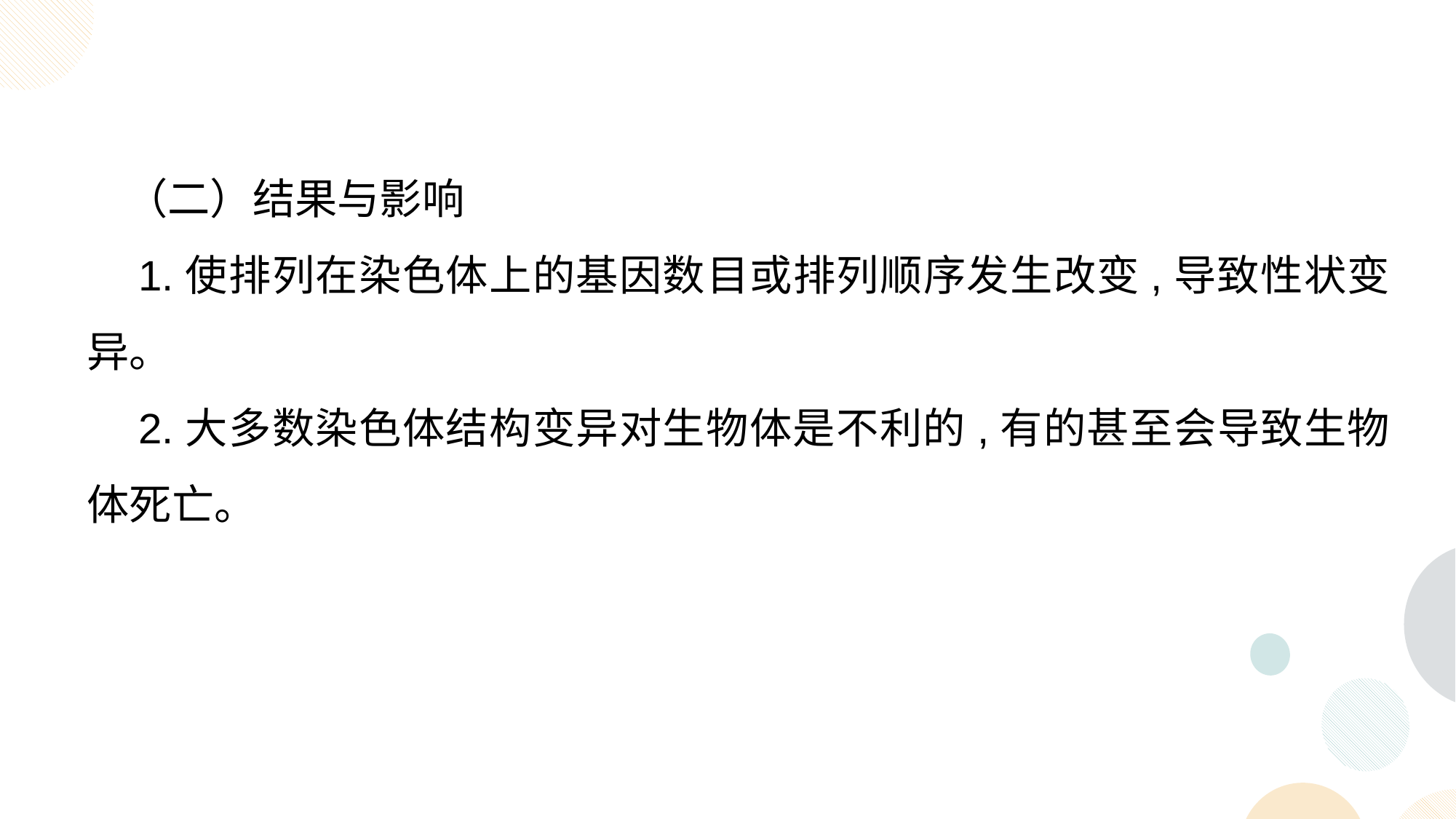

（二）结果与影响
    1.使排列在染色体上的基因数目或排列顺序发生改变,导致性状变异。
    2.大多数染色体结构变异对生物体是不利的,有的甚至会导致生物体死亡。